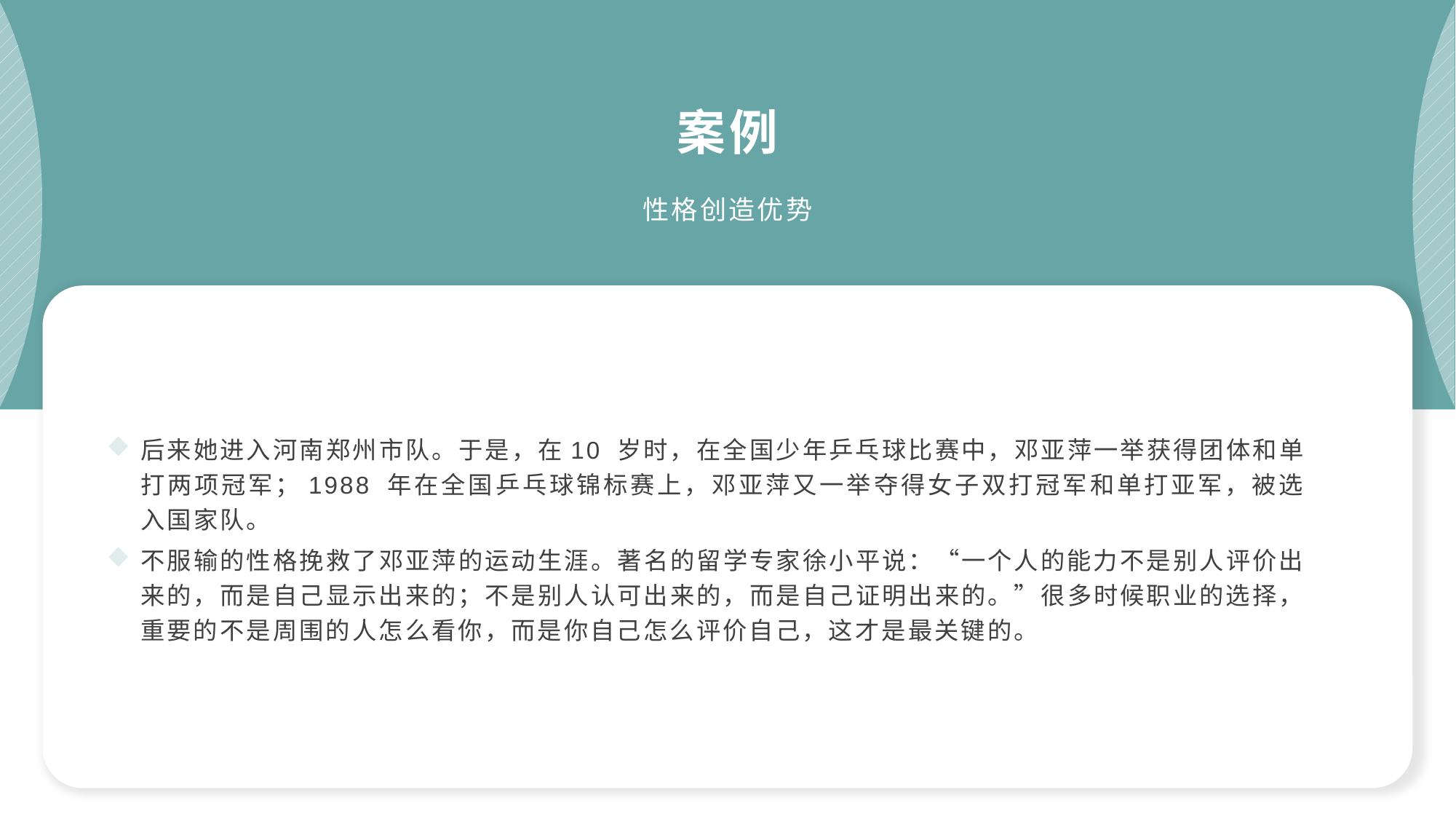

案例
性格创造优势

后来她进入河南郑州市队。于是，在10 岁时，在全国少年乒乓球比赛中，邓亚萍一举获得团体和单打两项冠军；1988 年在全国乒乓球锦标赛上，邓亚萍又一举夺得女子双打冠军和单打亚军，被选入国家队。
不服输的性格挽救了邓亚萍的运动生涯。著名的留学专家徐小平说：“一个人的能力不是别人评价出来的，而是自己显示出来的；不是别人认可出来的，而是自己证明出来的。”很多时候职业的选择，重要的不是周围的人怎么看你，而是你自己怎么评价自己，这才是最关键的。